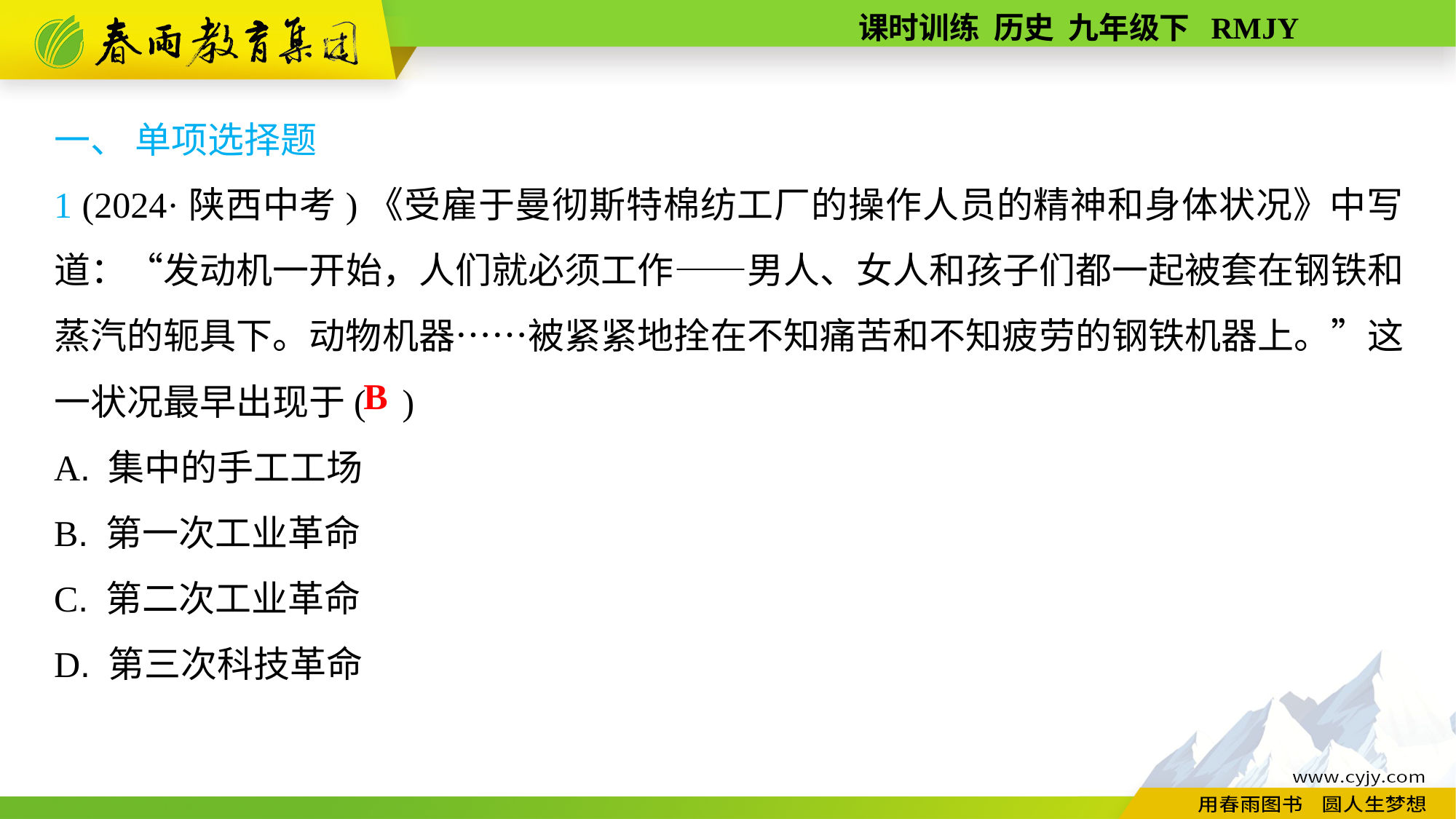

一、 单项选择题
1 (2024·陕西中考)《受雇于曼彻斯特棉纺工厂的操作人员的精神和身体状况》中写道：“发动机一开始，人们就必须工作——男人、女人和孩子们都一起被套在钢铁和蒸汽的轭具下。动物机器……被紧紧地拴在不知痛苦和不知疲劳的钢铁机器上。”这一状况最早出现于(    )
A. 集中的手工工场
B. 第一次工业革命
C. 第二次工业革命
D. 第三次科技革命
B